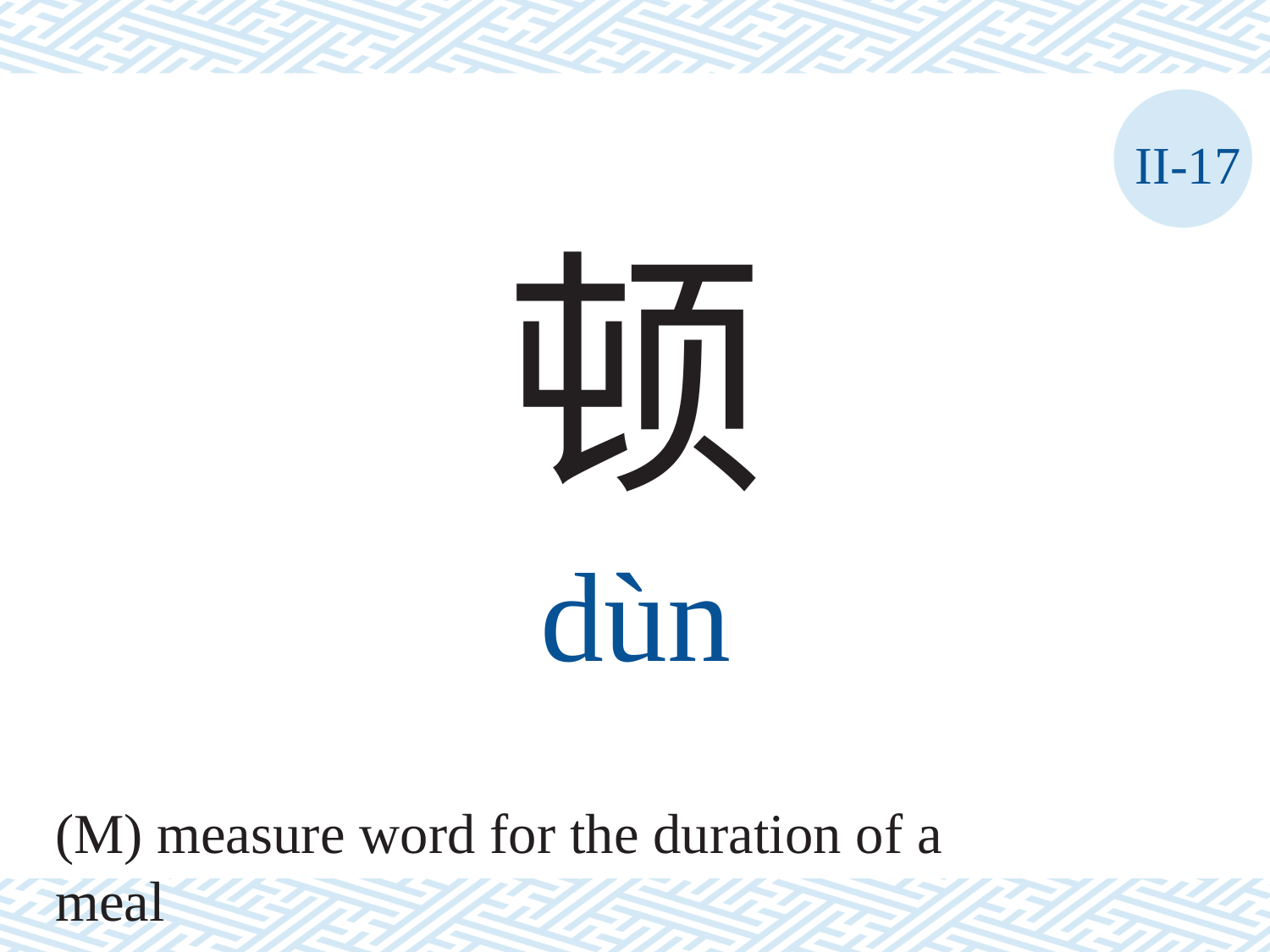

II-17
顿
dùn
(M) measure word for the duration of a meal